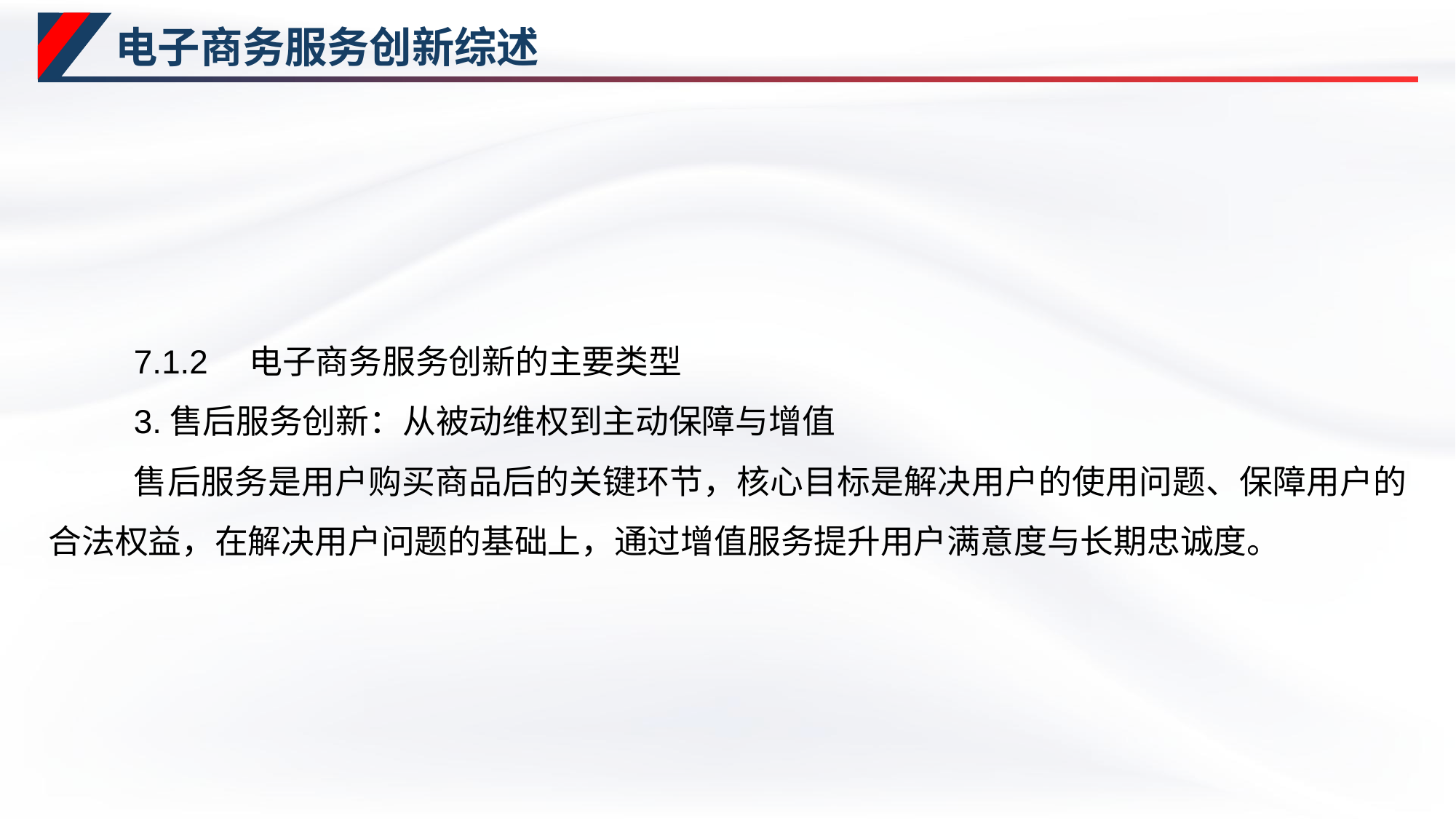

# 电子商务服务创新综述
7.1.2　电子商务服务创新的主要类型
3.售后服务创新：从被动维权到主动保障与增值
售后服务是用户购买商品后的关键环节，核心目标是解决用户的使用问题、保障用户的合法权益，在解决用户问题的基础上，通过增值服务提升用户满意度与长期忠诚度。